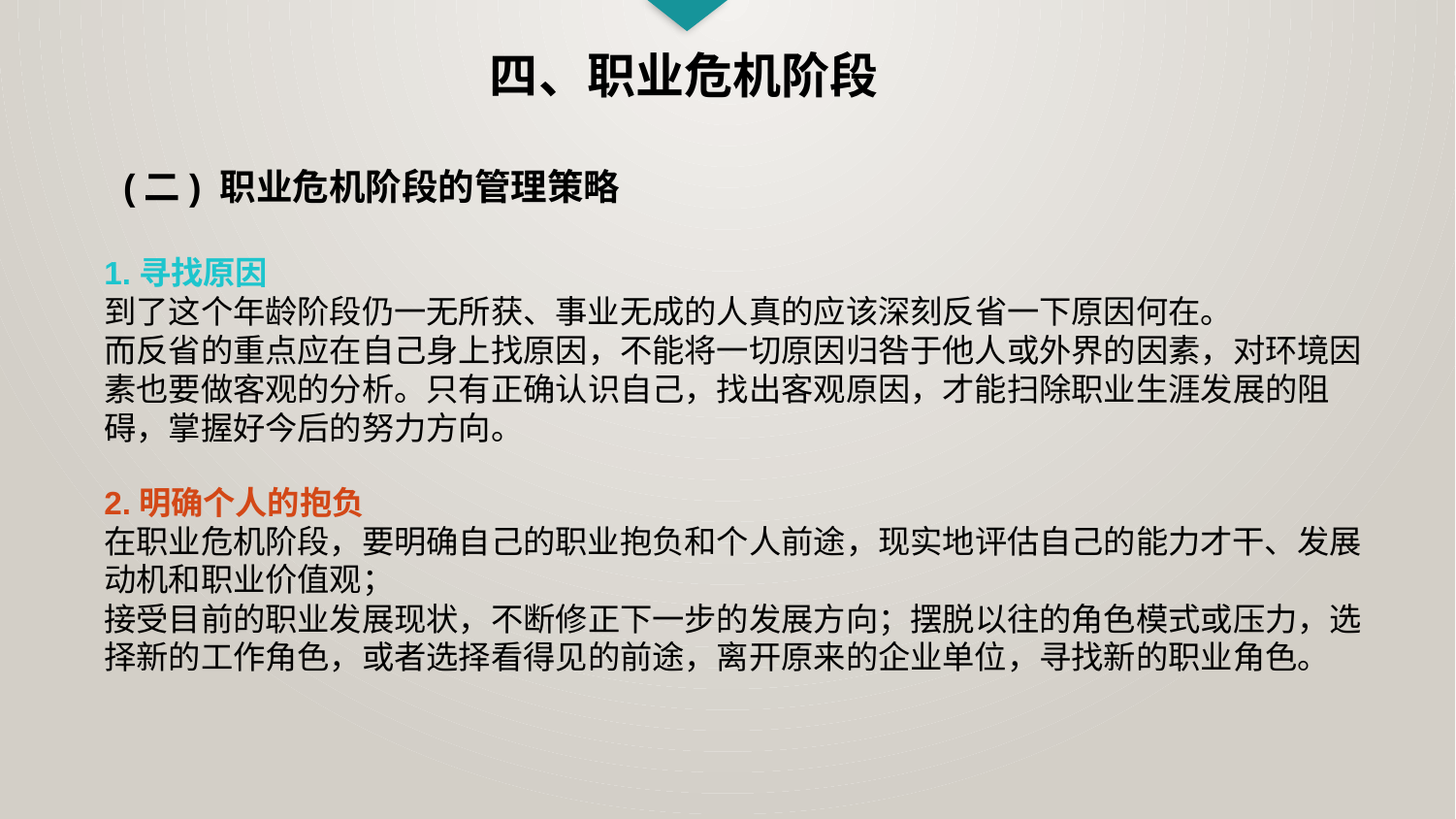

四、职业危机阶段
(二) 职业危机阶段的管理策略
1.寻找原因
到了这个年龄阶段仍一无所获、事业无成的人真的应该深刻反省一下原因何在。
而反省的重点应在自己身上找原因，不能将一切原因归咎于他人或外界的因素，对环境因素也要做客观的分析。只有正确认识自己，找出客观原因，才能扫除职业生涯发展的阻碍，掌握好今后的努力方向。
2.明确个人的抱负
在职业危机阶段，要明确自己的职业抱负和个人前途，现实地评估自己的能力才干、发展动机和职业价值观；
接受目前的职业发展现状，不断修正下一步的发展方向；摆脱以往的角色模式或压力，选择新的工作角色，或者选择看得见的前途，离开原来的企业单位，寻找新的职业角色。
47